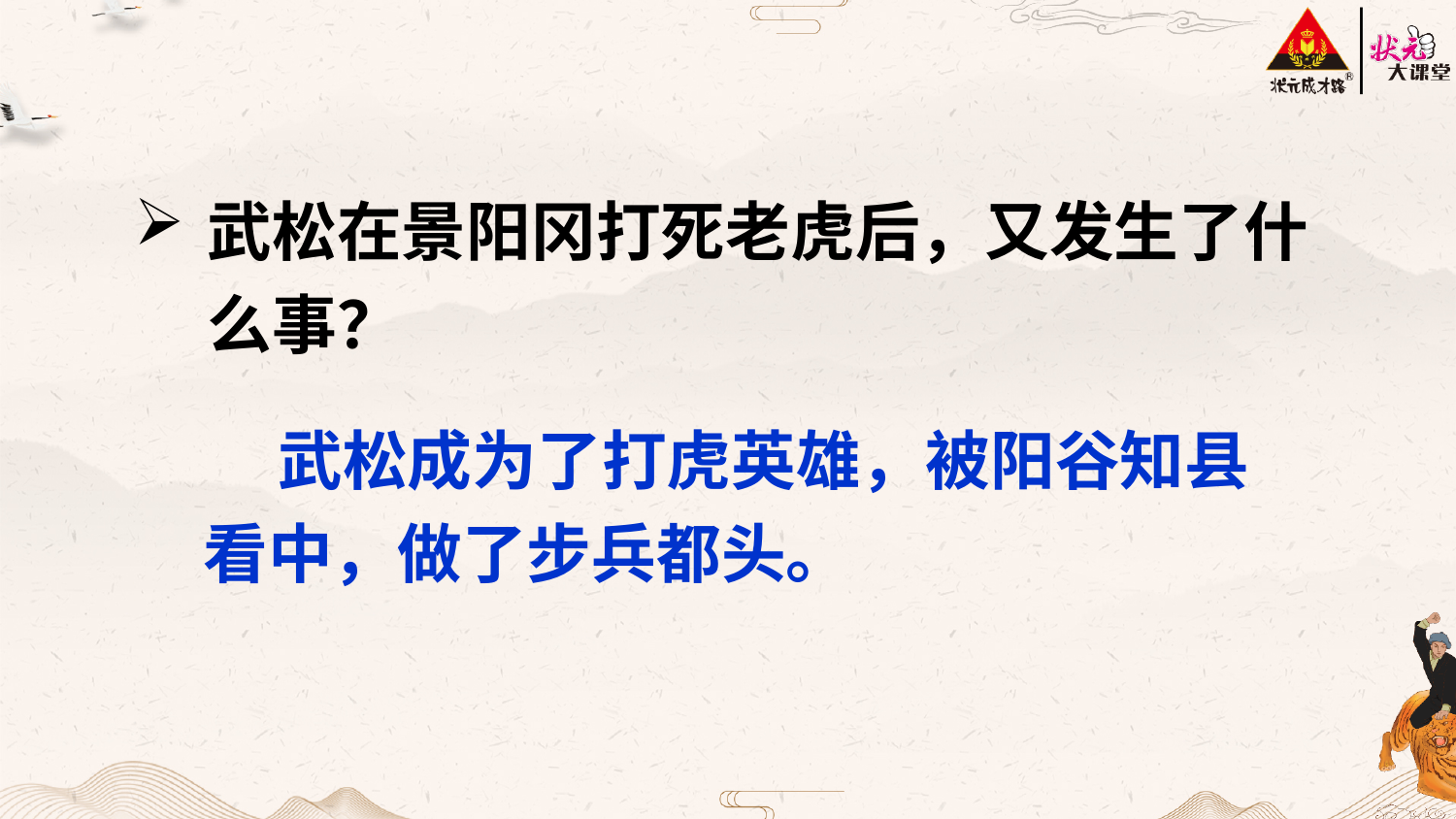

武松在景阳冈打死老虎后，又发生了什么事？
    武松成为了打虎英雄，被阳谷知县看中，做了步兵都头。